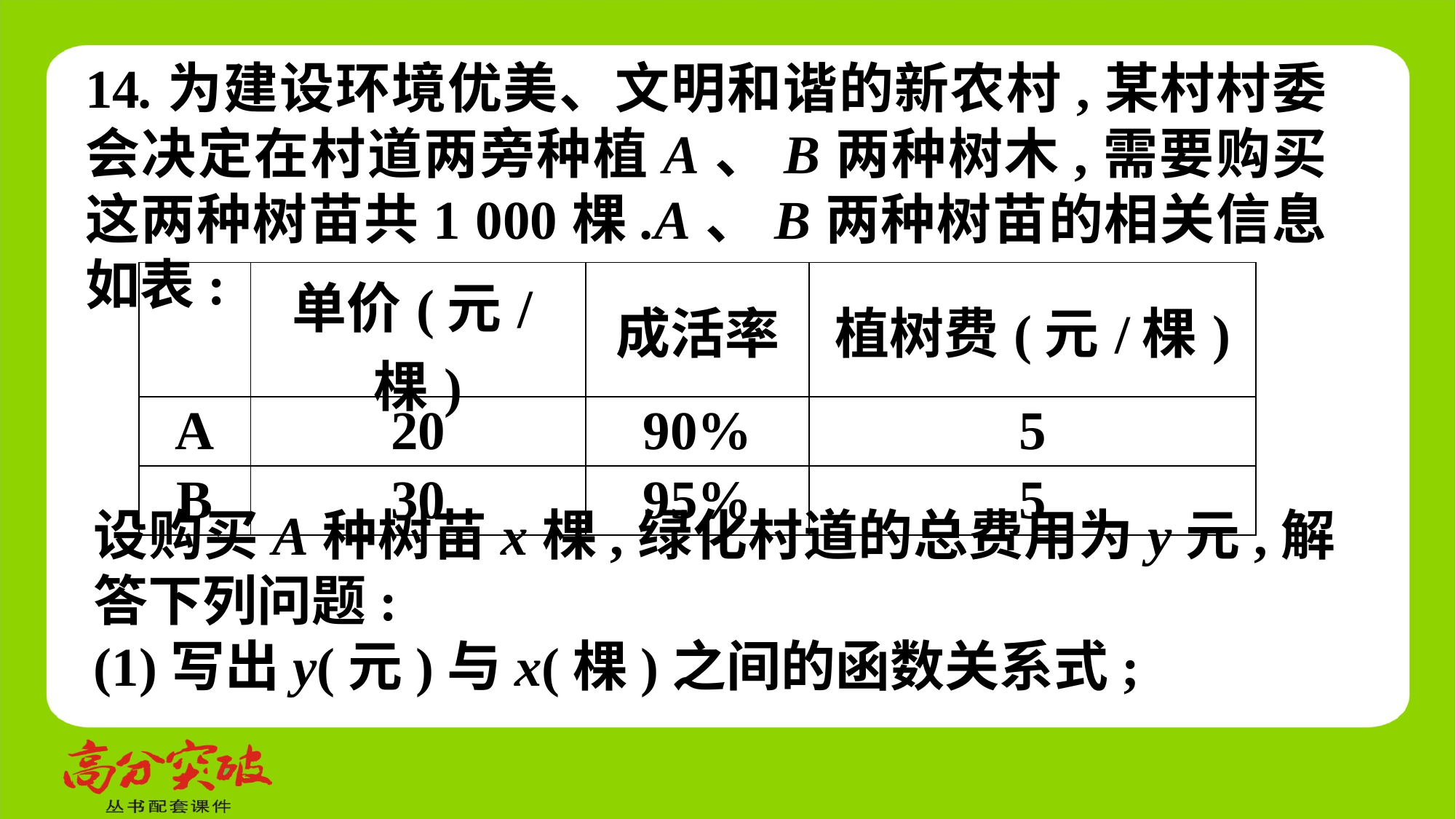

14.为建设环境优美、文明和谐的新农村,某村村委会决定在村道两旁种植A、B两种树木,需要购买这两种树苗共1 000棵.A、B两种树苗的相关信息如表:
|  | 单价(元/棵) | 成活率 | 植树费(元/棵) |
| --- | --- | --- | --- |
| A | 20 | 90% | 5 |
| B | 30 | 95% | 5 |
设购买A种树苗x棵,绿化村道的总费用为y元,解答下列问题:
(1)写出y(元)与x(棵)之间的函数关系式;